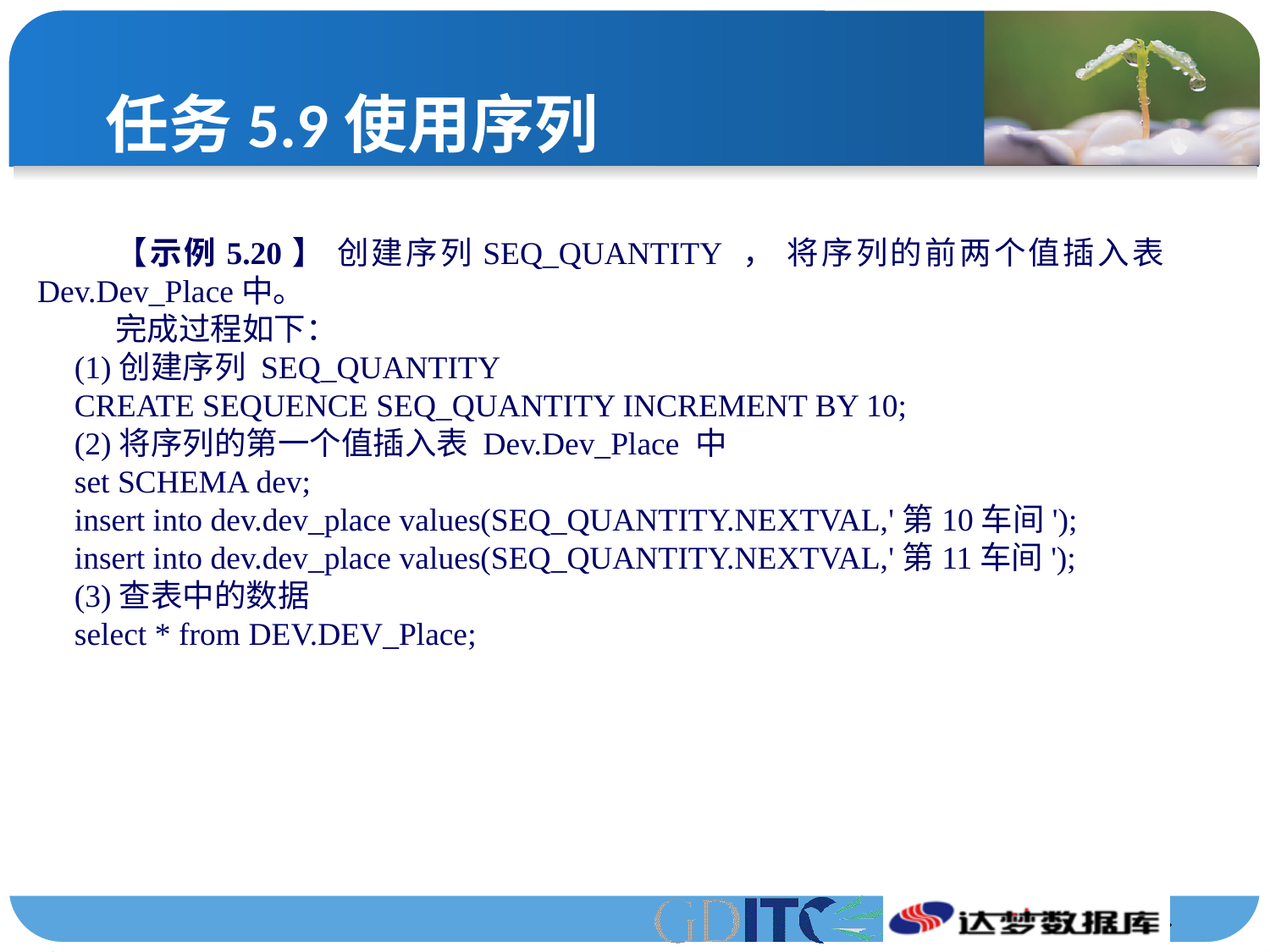

# 任务5.9使用序列
【示例5.20】 创建序列SEQ_QUANTITY ， 将序列的前两个值插入表Dev.Dev_Place中。
完成过程如下：
(1)创建序列 SEQ_QUANTITY
CREATE SEQUENCE SEQ_QUANTITY INCREMENT BY 10;
(2)将序列的第一个值插入表 Dev.Dev_Place 中
set SCHEMA dev;
insert into dev.dev_place values(SEQ_QUANTITY.NEXTVAL,'第10车间');
insert into dev.dev_place values(SEQ_QUANTITY.NEXTVAL,'第11车间');
(3)查表中的数据
select * from DEV.DEV_Place;